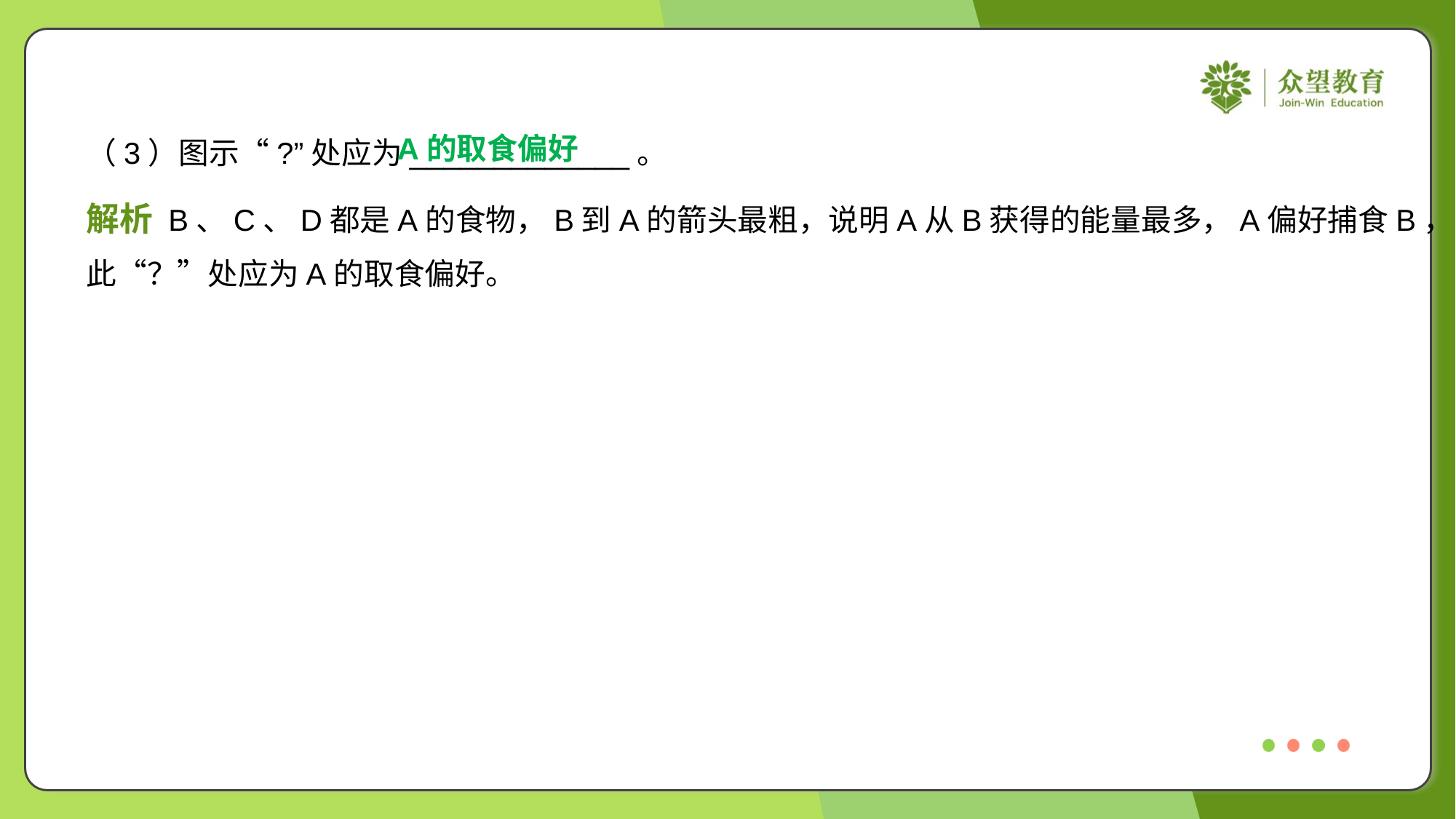

A的取食偏好
（3）图示“?”处应为_____________。
解析 B、C、D都是A的食物，B到A的箭头最粗，说明A从B获得的能量最多，A偏好捕食B，因
此“？”处应为A的取食偏好。